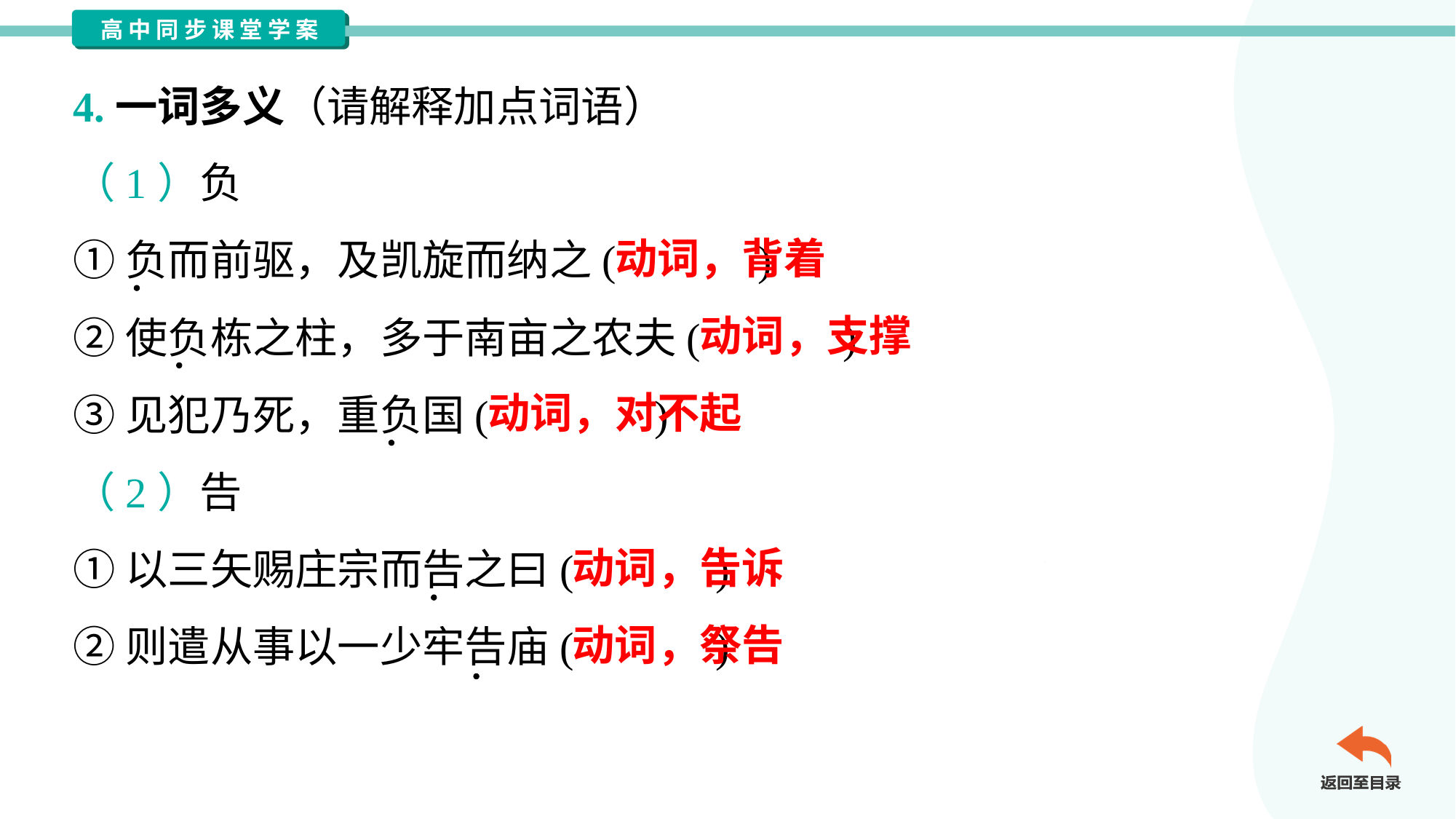

4.一词多义（请解释加点词语）
（1）负
①负而前驱，及凯旋而纳之(            )
②使负栋之柱，多于南亩之农夫(            )
③见犯乃死，重负国(              )
（2）告
①以三矢赐庄宗而告之曰(            )
②则遣从事以一少牢告庙(            )
动词，背着
动词，支撑

动词，对不起

动词，告诉
动词，祭告